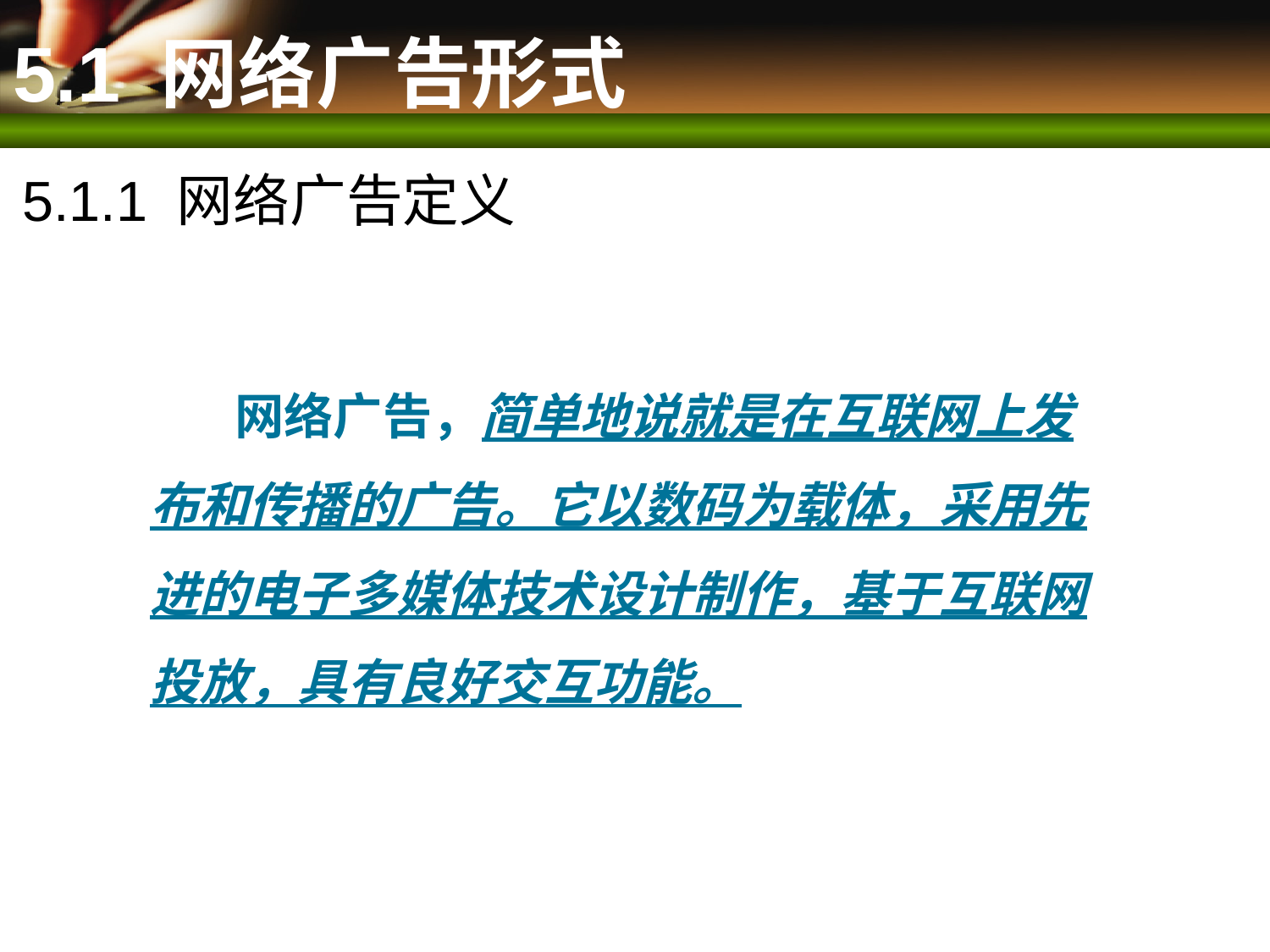

# 5.1 网络广告形式
5.1.1 网络广告定义
         网络广告，简单地说就是在互联网上发布和传播的广告。它以数码为载体，采用先进的电子多媒体技术设计制作，基于互联网投放，具有良好交互功能。